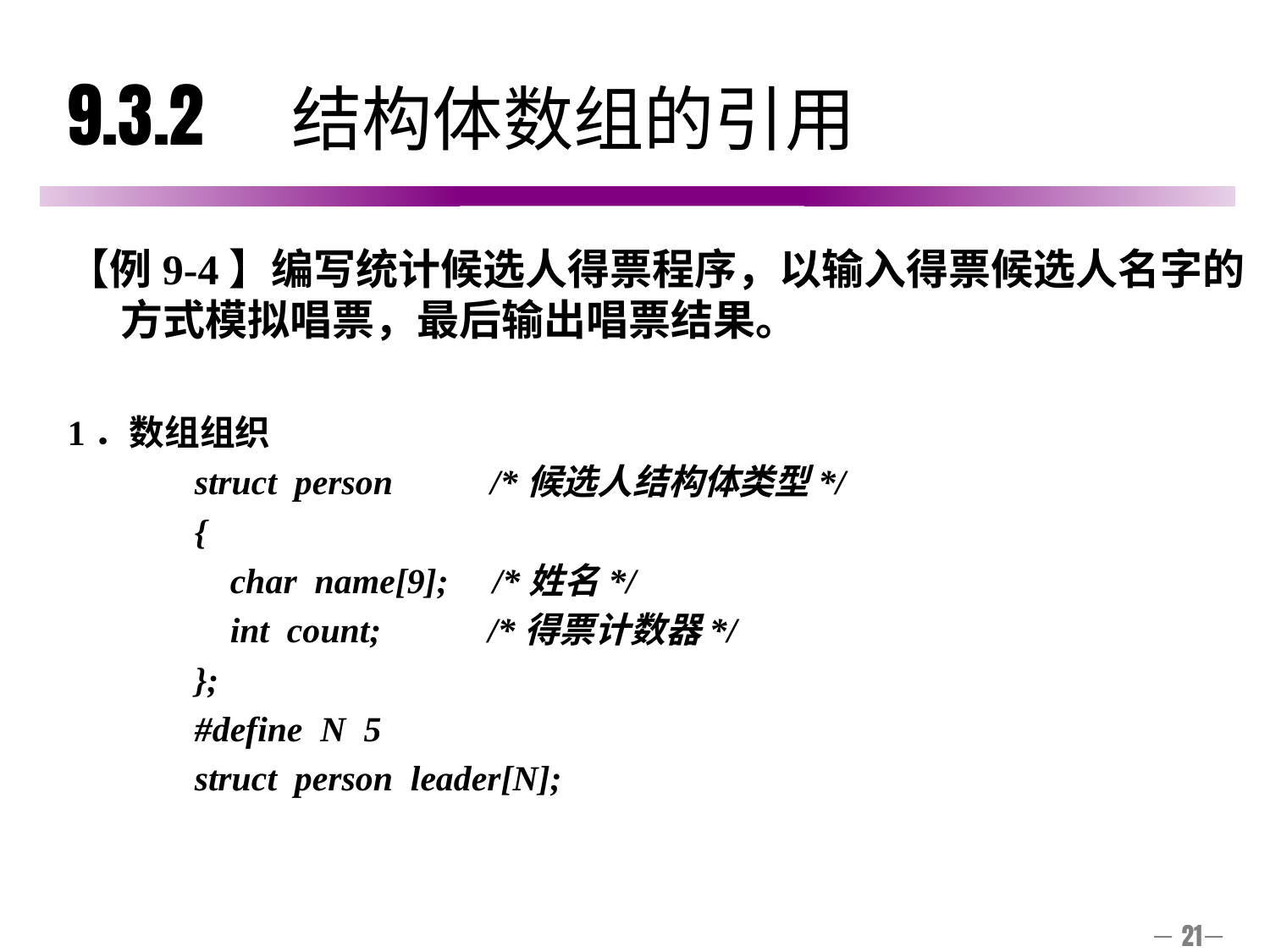

# 9.3.2　结构体数组的引用
【例9-4】编写统计候选人得票程序，以输入得票候选人名字的方式模拟唱票，最后输出唱票结果。

1．数组组织
struct  person           /*候选人结构体类型*/
{
    char  name[9];     /*姓名*/
    int  count;            /*得票计数器*/
};
#define  N  5
struct  person  leader[N];
－21－